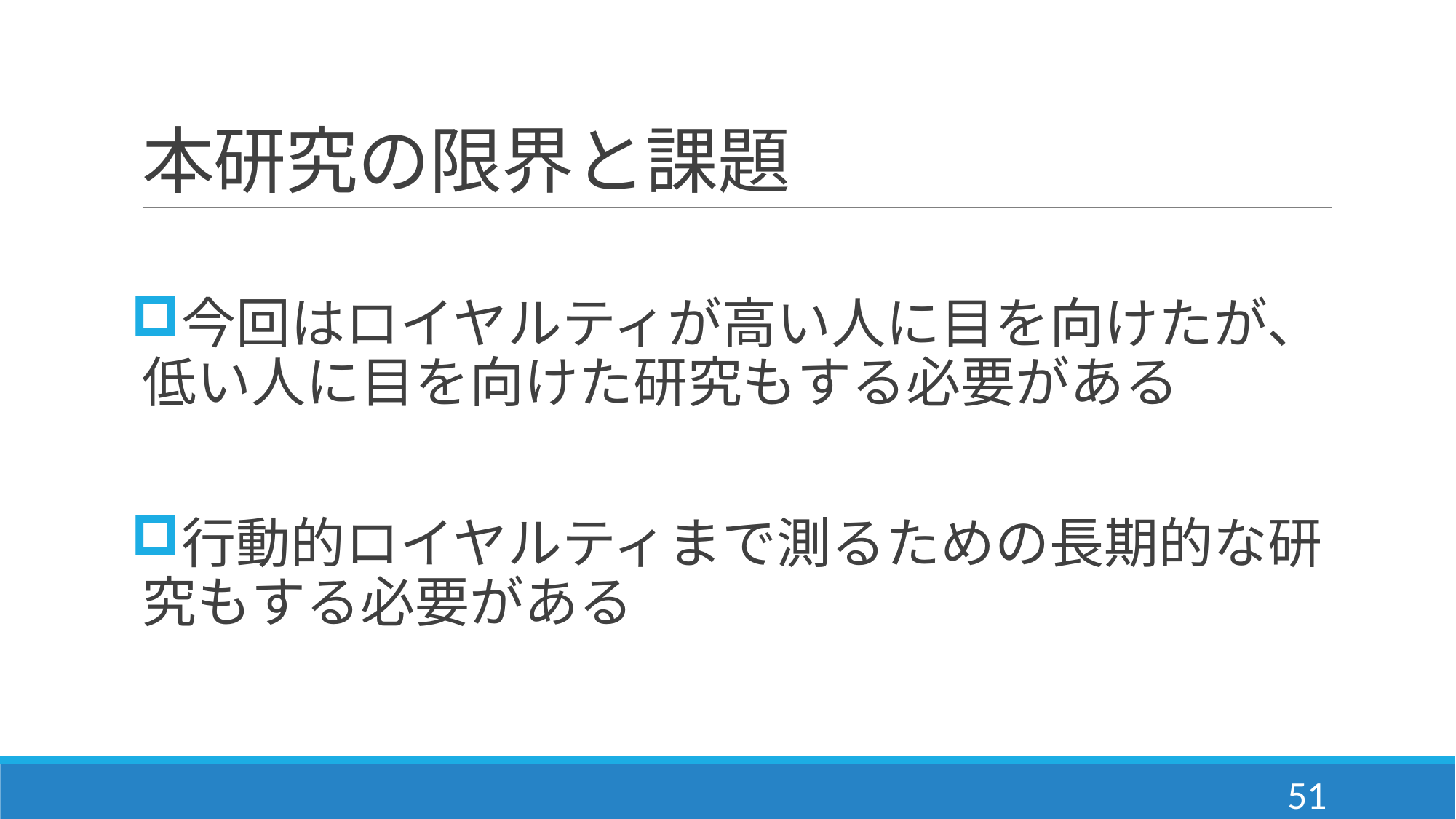

# 本研究の限界と課題
今回はロイヤルティが高い人に目を向けたが、低い人に目を向けた研究もする必要がある

行動的ロイヤルティまで測るための長期的な研究もする必要がある
51